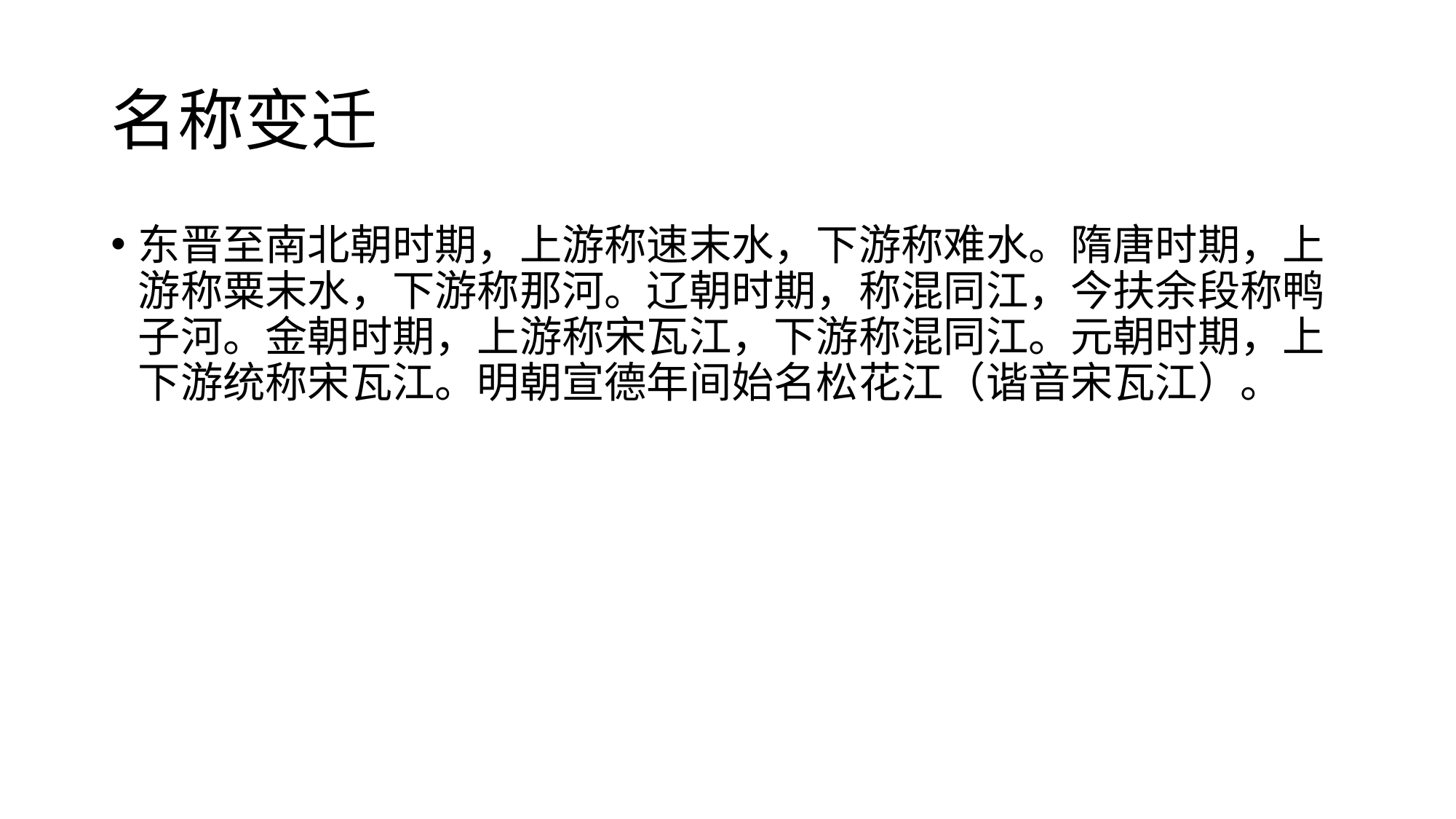

# 名称变迁
东晋至南北朝时期，上游称速末水，下游称难水。隋唐时期，上游称粟末水，下游称那河。辽朝时期，称混同江，今扶余段称鸭子河。金朝时期，上游称宋瓦江，下游称混同江。元朝时期，上下游统称宋瓦江。明朝宣德年间始名松花江（谐音宋瓦江）。